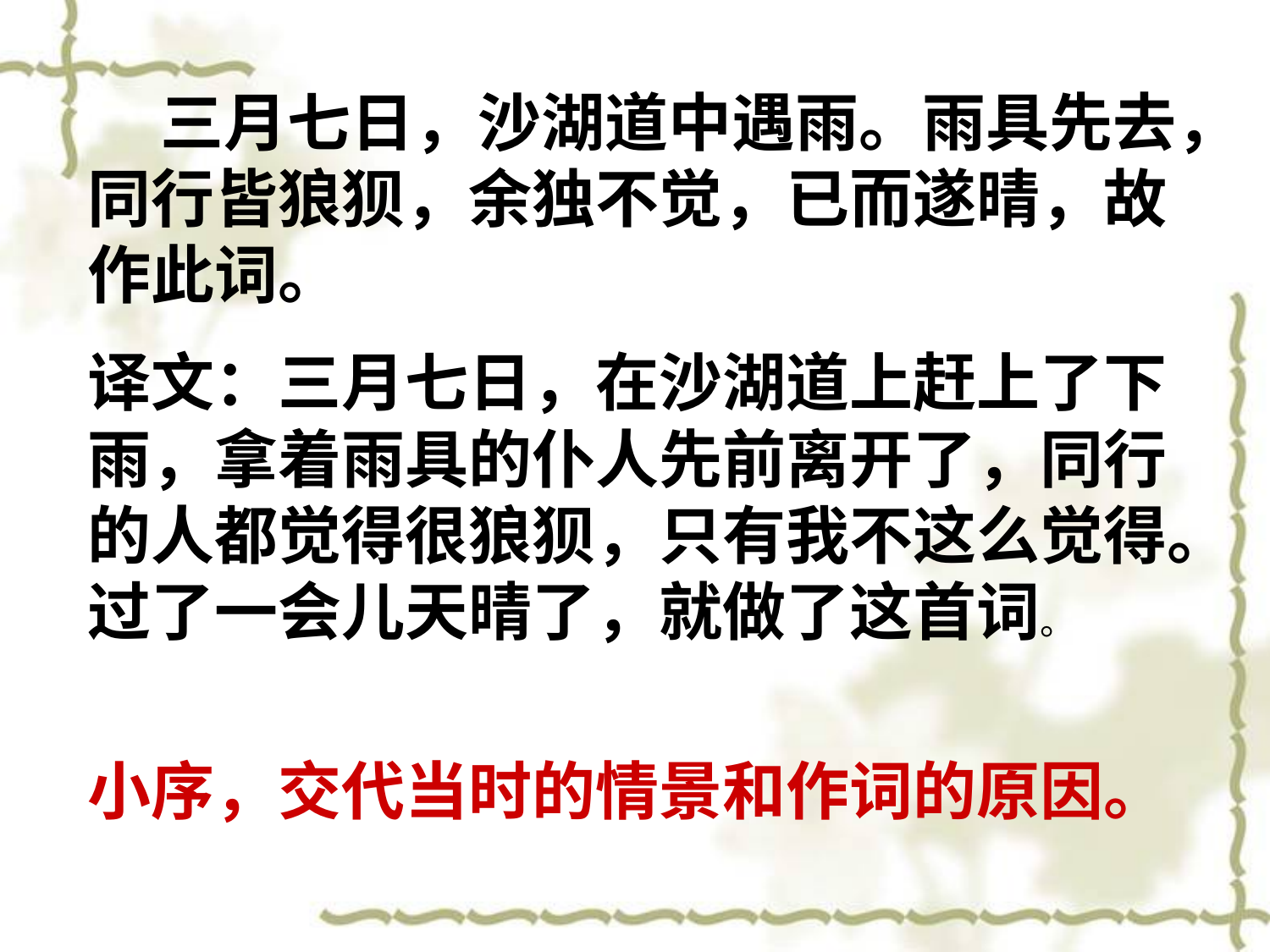

三月七日，沙湖道中遇雨。雨具先去，同行皆狼狈，余独不觉，已而遂晴，故作此词。
译文：三月七日，在沙湖道上赶上了下雨，拿着雨具的仆人先前离开了，同行的人都觉得很狼狈，只有我不这么觉得。过了一会儿天晴了，就做了这首词。

小序，交代当时的情景和作词的原因。